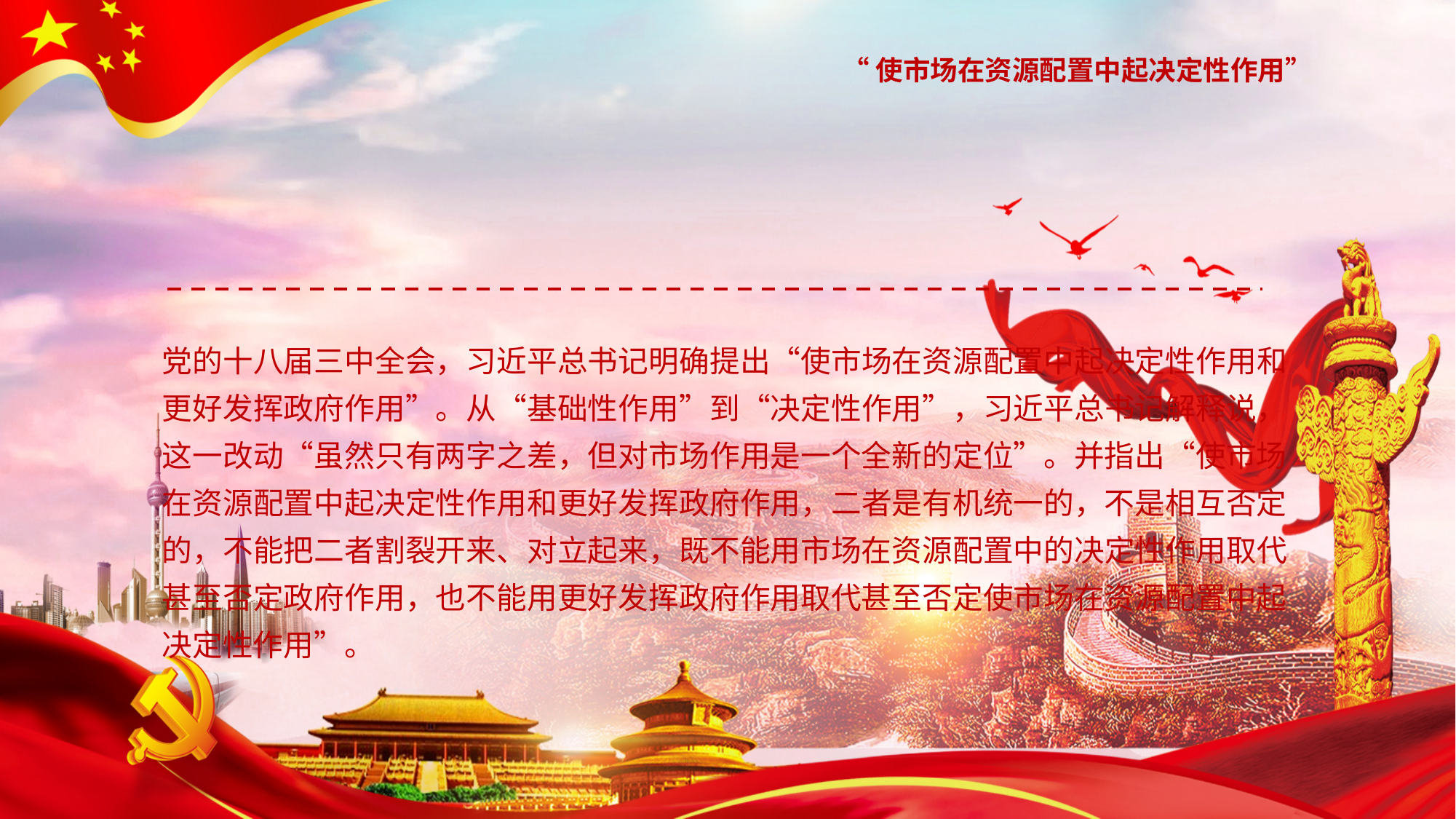

“使市场在资源配置中起决定性作用”
党的十八届三中全会，习近平总书记明确提出“使市场在资源配置中起决定性作用和更好发挥政府作用”。从“基础性作用”到“决定性作用”，习近平总书记解释说，这一改动“虽然只有两字之差，但对市场作用是一个全新的定位”。并指出“使市场在资源配置中起决定性作用和更好发挥政府作用，二者是有机统一的，不是相互否定的，不能把二者割裂开来、对立起来，既不能用市场在资源配置中的决定性作用取代甚至否定政府作用，也不能用更好发挥政府作用取代甚至否定使市场在资源配置中起决定性作用”。